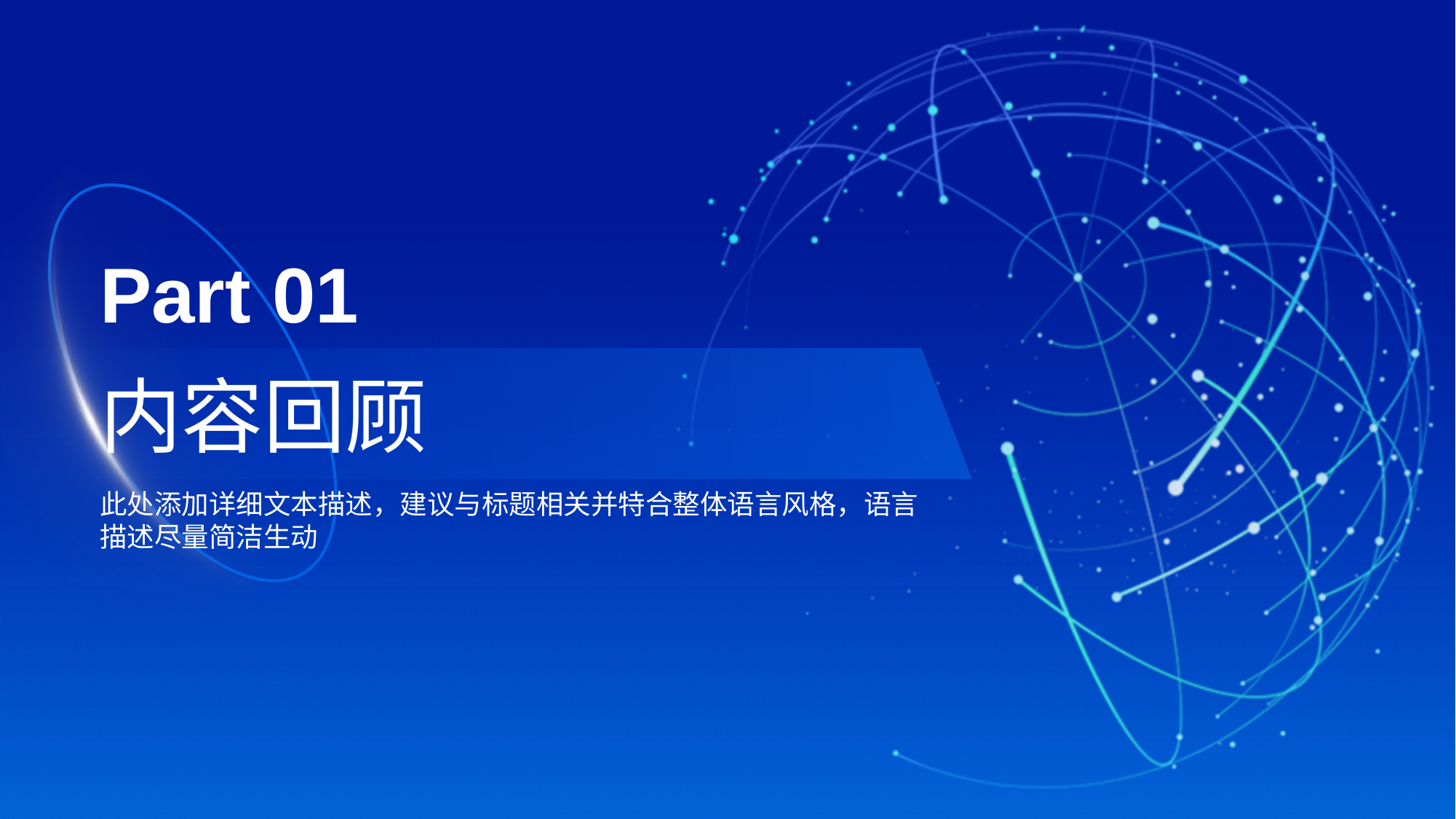

Part 01
内容回顾
此处添加详细文本描述，建议与标题相关并特合整体语言风格，语言描述尽量简洁生动